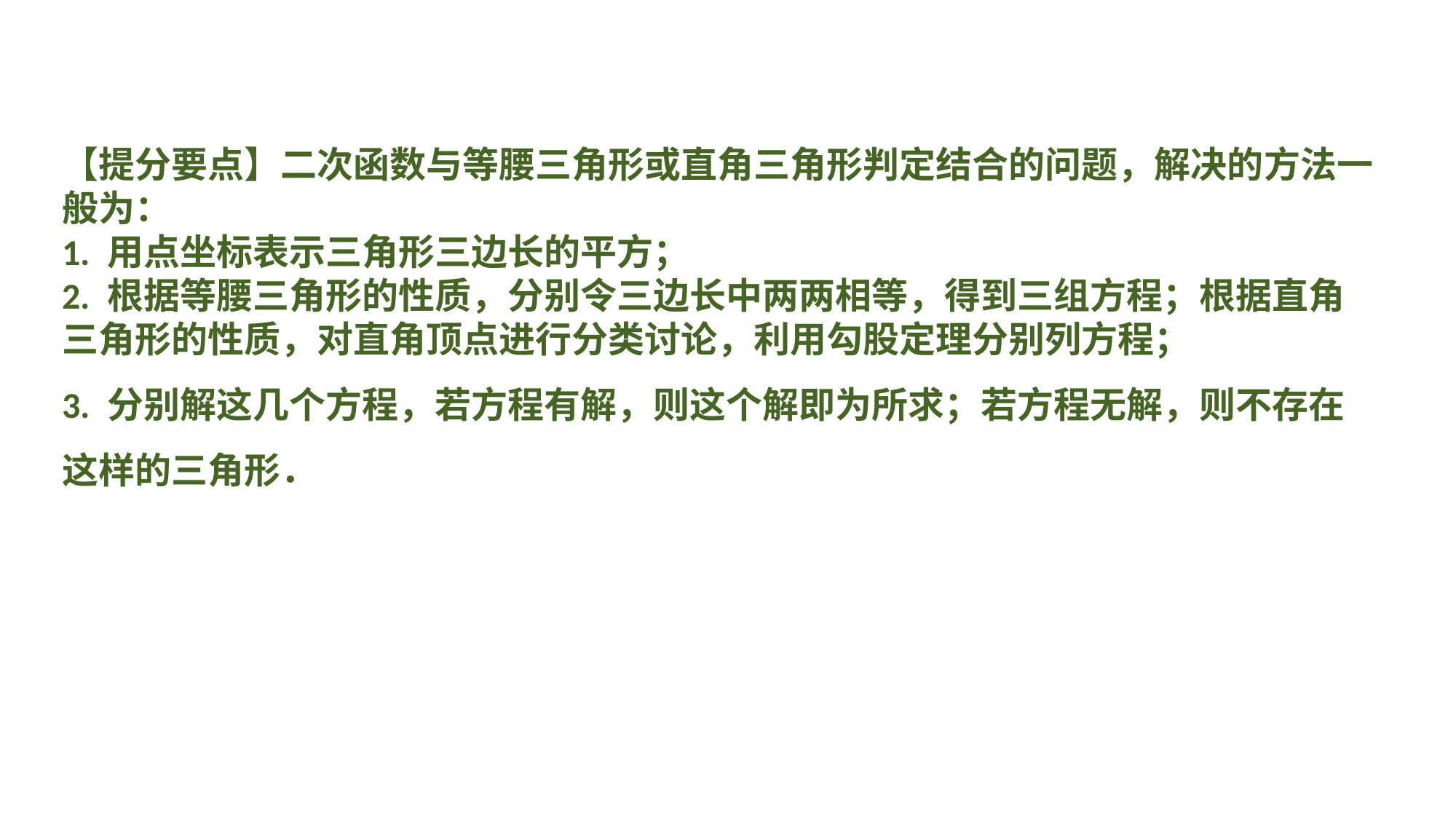

【提分要点】二次函数与等腰三角形或直角三角形判定结合的问题，解决的方法一般为：1. 用点坐标表示三角形三边长的平方；2. 根据等腰三角形的性质，分别令三边长中两两相等，得到三组方程；根据直角三角形的性质，对直角顶点进行分类讨论，利用勾股定理分别列方程；3. 分别解这几个方程，若方程有解，则这个解即为所求；若方程无解，则不存在这样的三角形．